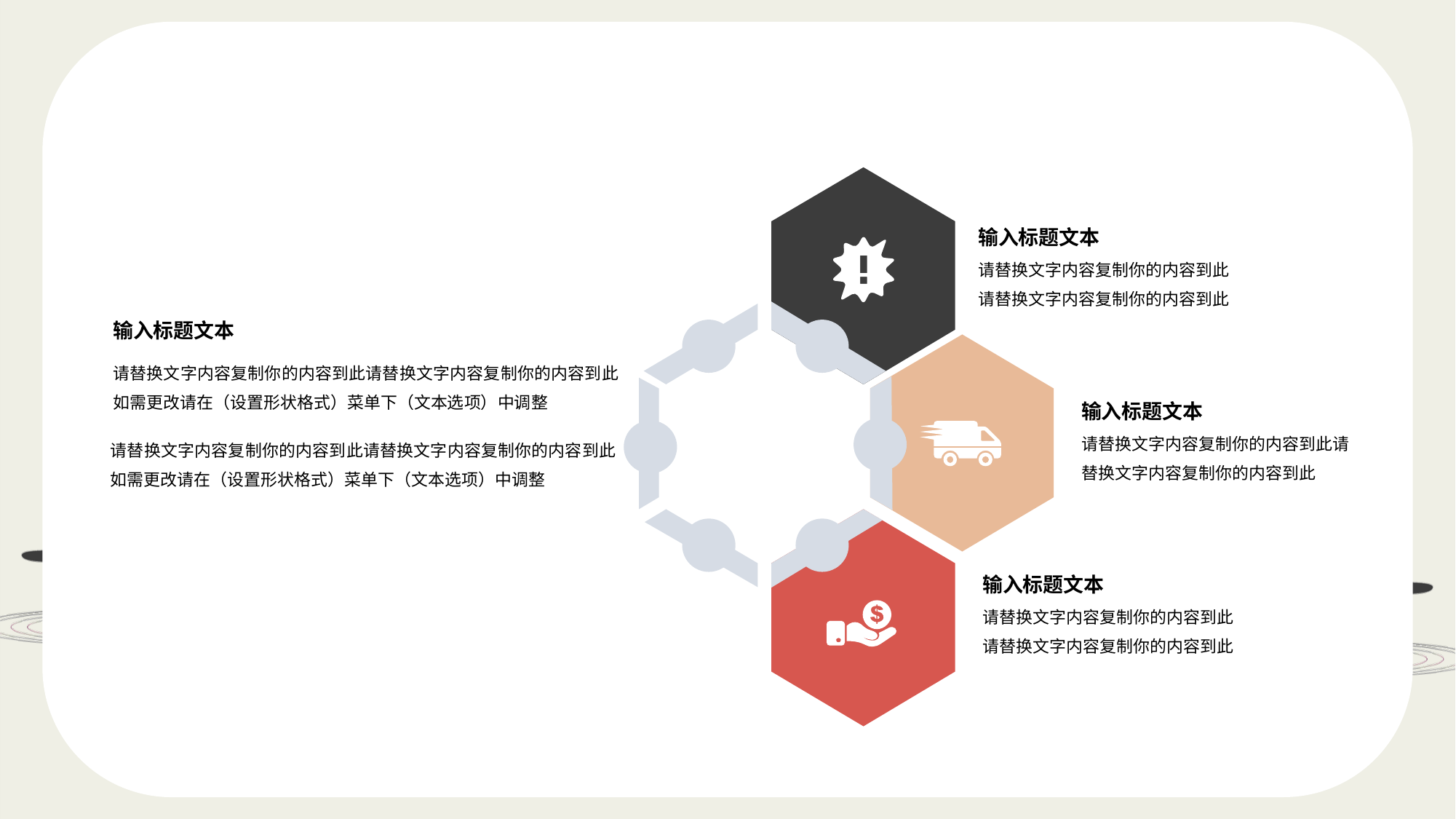

输入标题文本
请替换文字内容复制你的内容到此
请替换文字内容复制你的内容到此
输入标题文本
请替换文字内容复制你的内容到此请替换文字内容复制你的内容到此
如需更改请在（设置形状格式）菜单下（文本选项）中调整
请替换文字内容复制你的内容到此请替换文字内容复制你的内容到此
如需更改请在（设置形状格式）菜单下（文本选项）中调整
输入标题文本
请替换文字内容复制你的内容到此请替换文字内容复制你的内容到此
输入标题文本
请替换文字内容复制你的内容到此
请替换文字内容复制你的内容到此